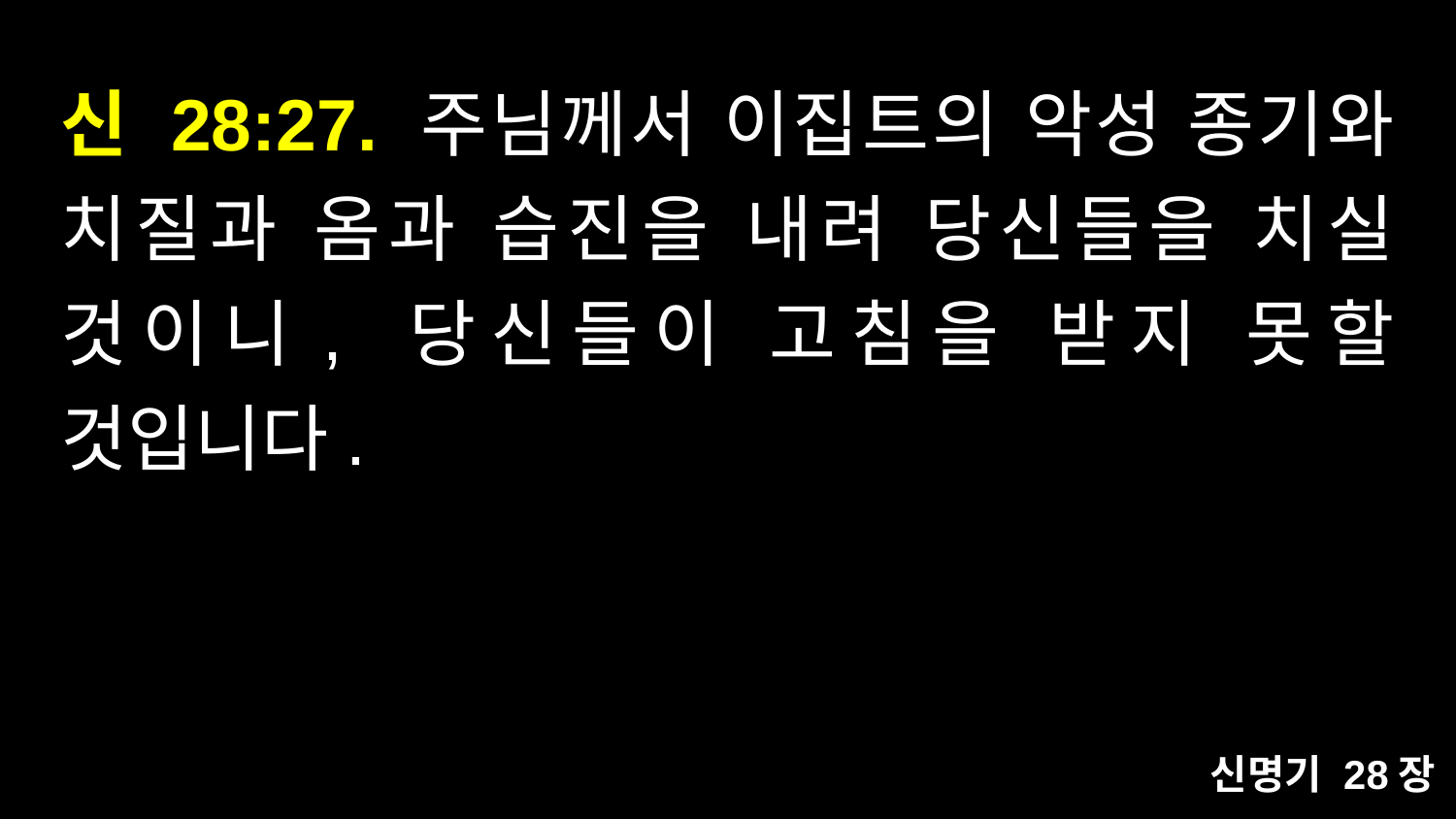

# 신 28:27. 주님께서 이집트의 악성 종기와 치질과 옴과 습진을 내려 당신들을 치실 것이니, 당신들이 고침을 받지 못할 것입니다.
신명기 28장